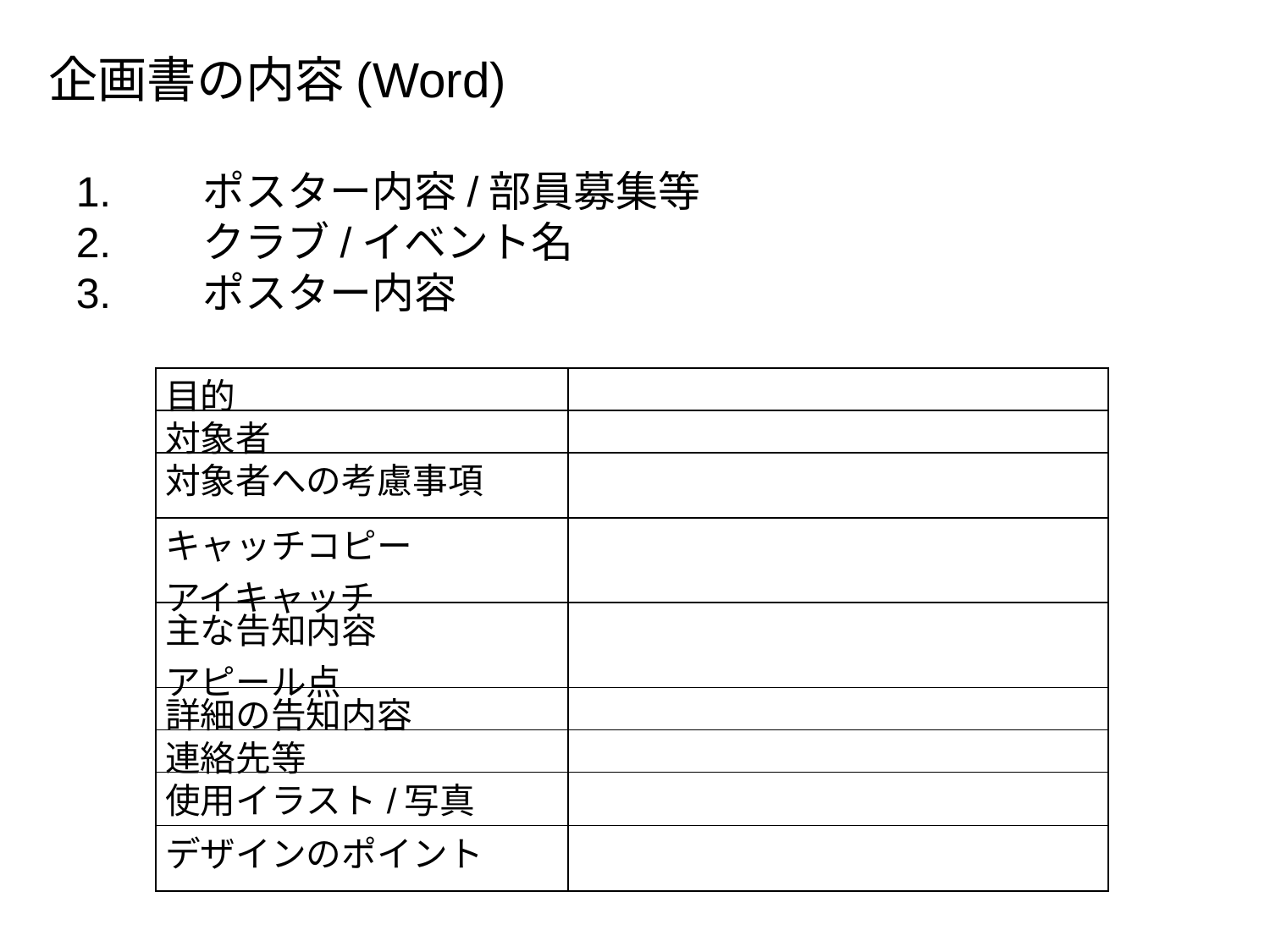

企画書の内容(Word)
1.	ポスター内容/部員募集等
2.	クラブ/イベント名
3.	ポスター内容
| 目的 |  |
| --- | --- |
| 対象者 |  |
| 対象者への考慮事項 |  |
| キャッチコピー アイキャッチ |  |
| 主な告知内容 アピール点 |  |
| 詳細の告知内容 |  |
| 連絡先等 |  |
| 使用イラスト/写真 |  |
| デザインのポイント |  |